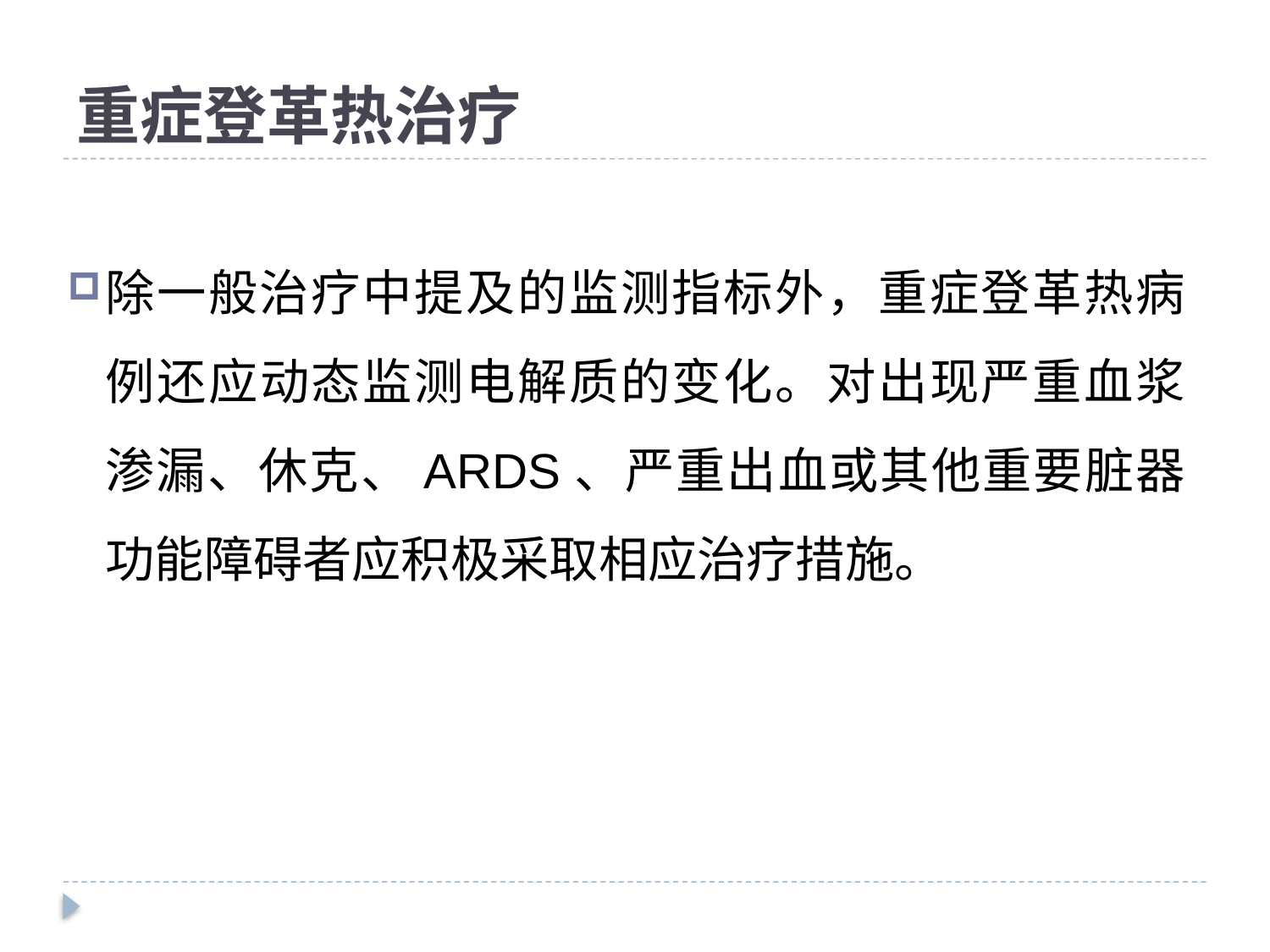

# 重症登革热治疗
除一般治疗中提及的监测指标外，重症登革热病例还应动态监测电解质的变化。对出现严重血浆渗漏、休克、ARDS、严重出血或其他重要脏器功能障碍者应积极采取相应治疗措施。